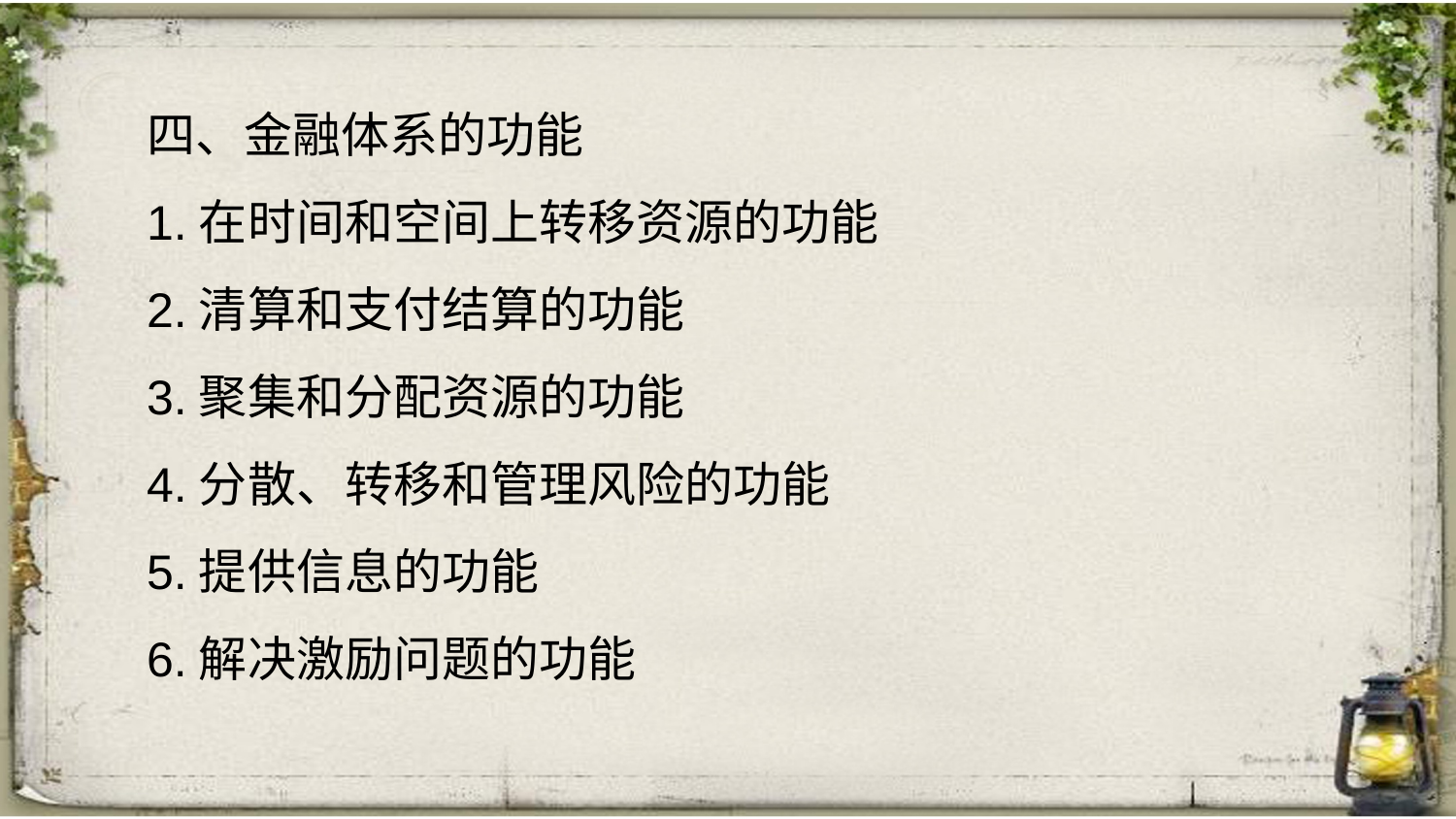

四、金融体系的功能
1.在时间和空间上转移资源的功能
2.清算和支付结算的功能
3.聚集和分配资源的功能
4.分散、转移和管理风险的功能
5.提供信息的功能
6.解决激励问题的功能